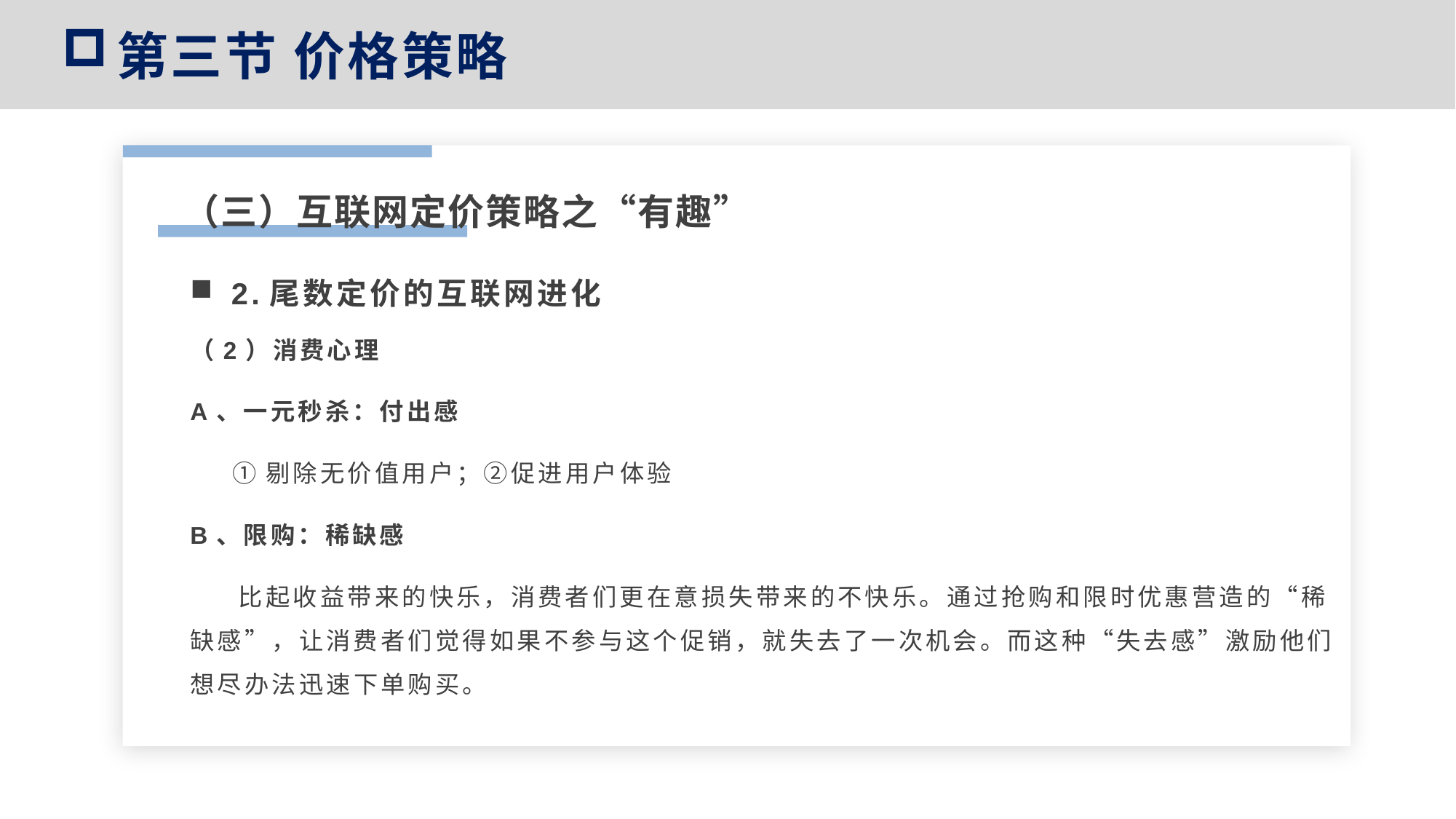

第三节 价格策略

（三）互联网定价策略之“有趣”

2.尾数定价的互联网进化
（2）消费心理
A、一元秒杀：付出感
     ①剔除无价值用户；②促进用户体验
B、限购：稀缺感
     比起收益带来的快乐，消费者们更在意损失带来的不快乐。通过抢购和限时优惠营造的“稀缺感”，让消费者们觉得如果不参与这个促销，就失去了一次机会。而这种“失去感”激励他们想尽办法迅速下单购买。